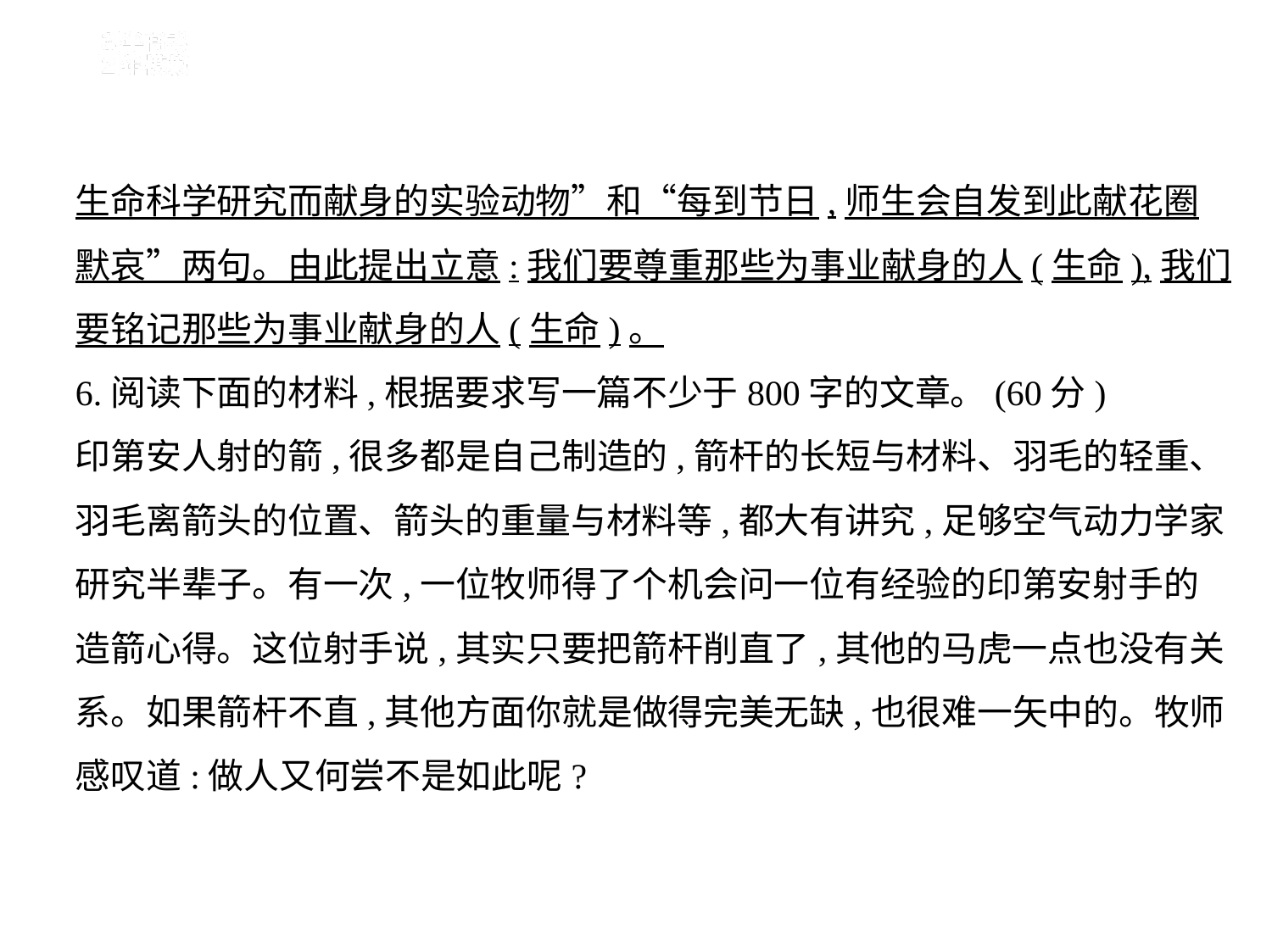

生命科学研究而献身的实验动物”和“每到节日,师生会自发到此献花圈
默哀”两句。由此提出立意:我们要尊重那些为事业献身的人(生命),我们
要铭记那些为事业献身的人(生命)。
6.阅读下面的材料,根据要求写一篇不少于800字的文章。(60分)
印第安人射的箭,很多都是自己制造的,箭杆的长短与材料、羽毛的轻重、
羽毛离箭头的位置、箭头的重量与材料等,都大有讲究,足够空气动力学家
研究半辈子。有一次,一位牧师得了个机会问一位有经验的印第安射手的
造箭心得。这位射手说,其实只要把箭杆削直了,其他的马虎一点也没有关
系。如果箭杆不直,其他方面你就是做得完美无缺,也很难一矢中的。牧师
感叹道:做人又何尝不是如此呢?